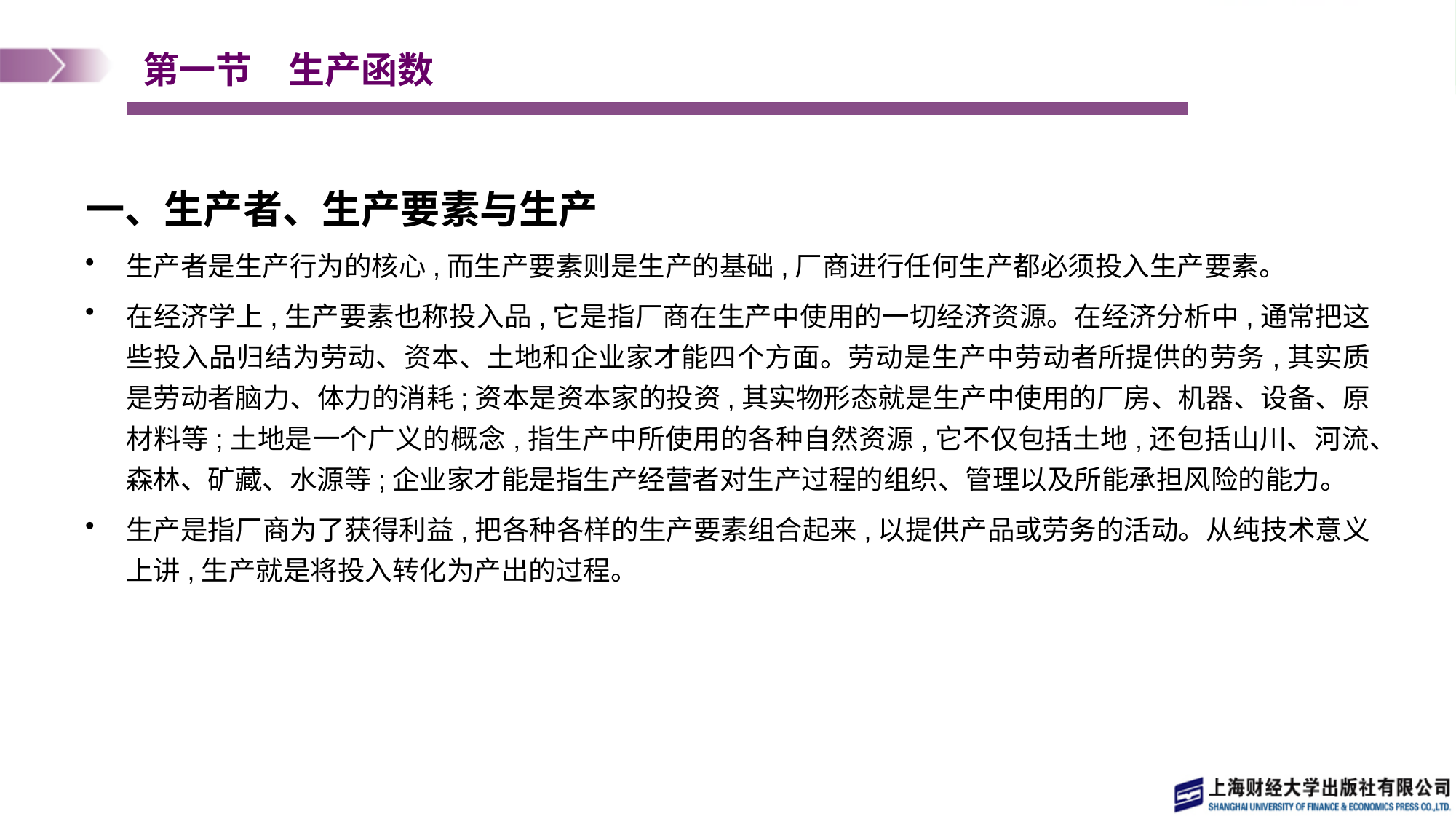

# 第一节　生产函数
一、生产者、生产要素与生产
生产者是生产行为的核心,而生产要素则是生产的基础,厂商进行任何生产都必须投入生产要素。
在经济学上,生产要素也称投入品,它是指厂商在生产中使用的一切经济资源。在经济分析中,通常把这些投入品归结为劳动、资本、土地和企业家才能四个方面。劳动是生产中劳动者所提供的劳务,其实质是劳动者脑力、体力的消耗;资本是资本家的投资,其实物形态就是生产中使用的厂房、机器、设备、原材料等;土地是一个广义的概念,指生产中所使用的各种自然资源,它不仅包括土地,还包括山川、河流、森林、矿藏、水源等;企业家才能是指生产经营者对生产过程的组织、管理以及所能承担风险的能力。
生产是指厂商为了获得利益,把各种各样的生产要素组合起来,以提供产品或劳务的活动。从纯技术意义上讲,生产就是将投入转化为产出的过程。